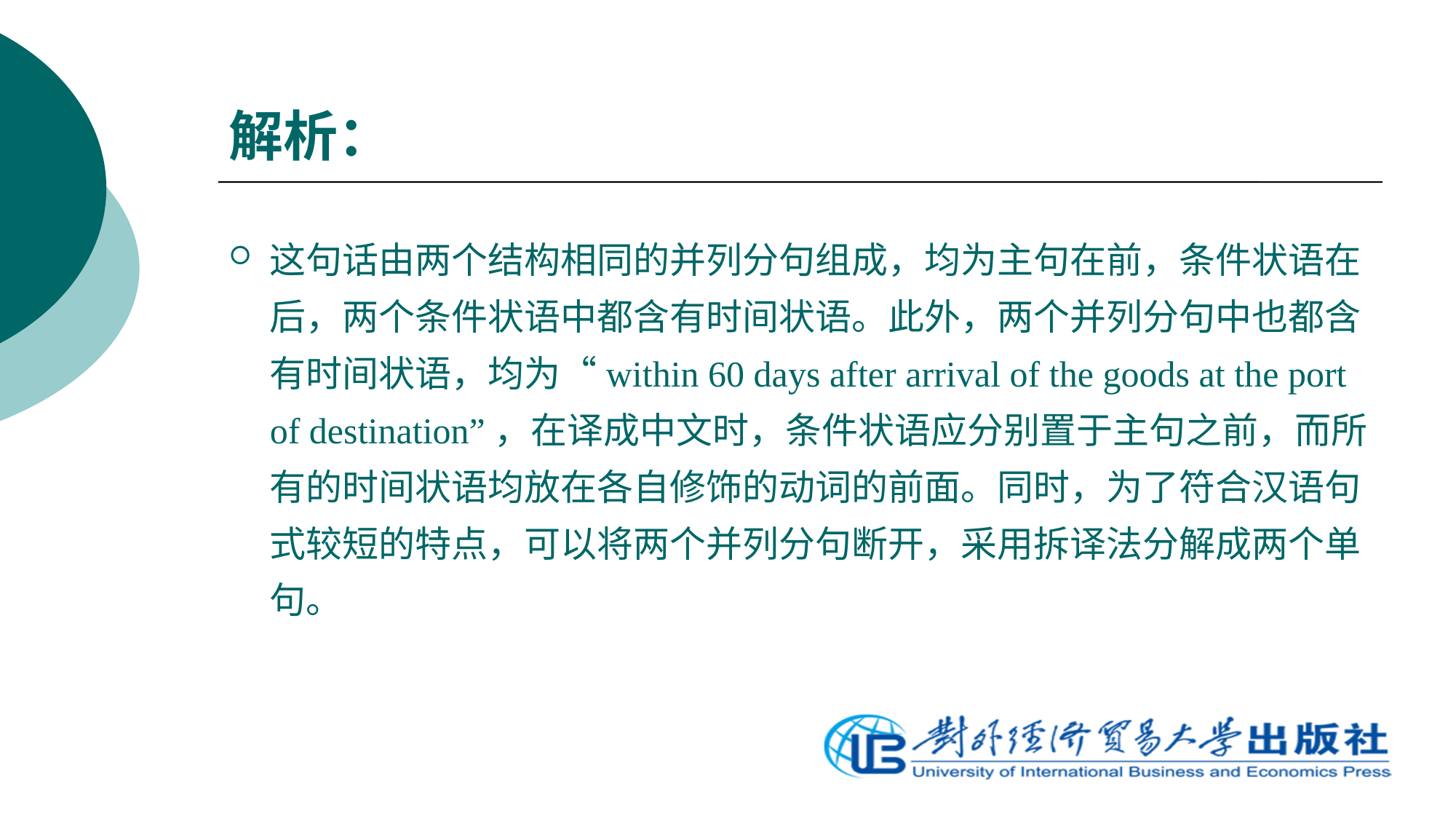

# 解析：
这句话由两个结构相同的并列分句组成，均为主句在前，条件状语在后，两个条件状语中都含有时间状语。此外，两个并列分句中也都含有时间状语，均为“within 60 days after arrival of the goods at the port of destination”，在译成中文时，条件状语应分别置于主句之前，而所有的时间状语均放在各自修饰的动词的前面。同时，为了符合汉语句式较短的特点，可以将两个并列分句断开，采用拆译法分解成两个单句。